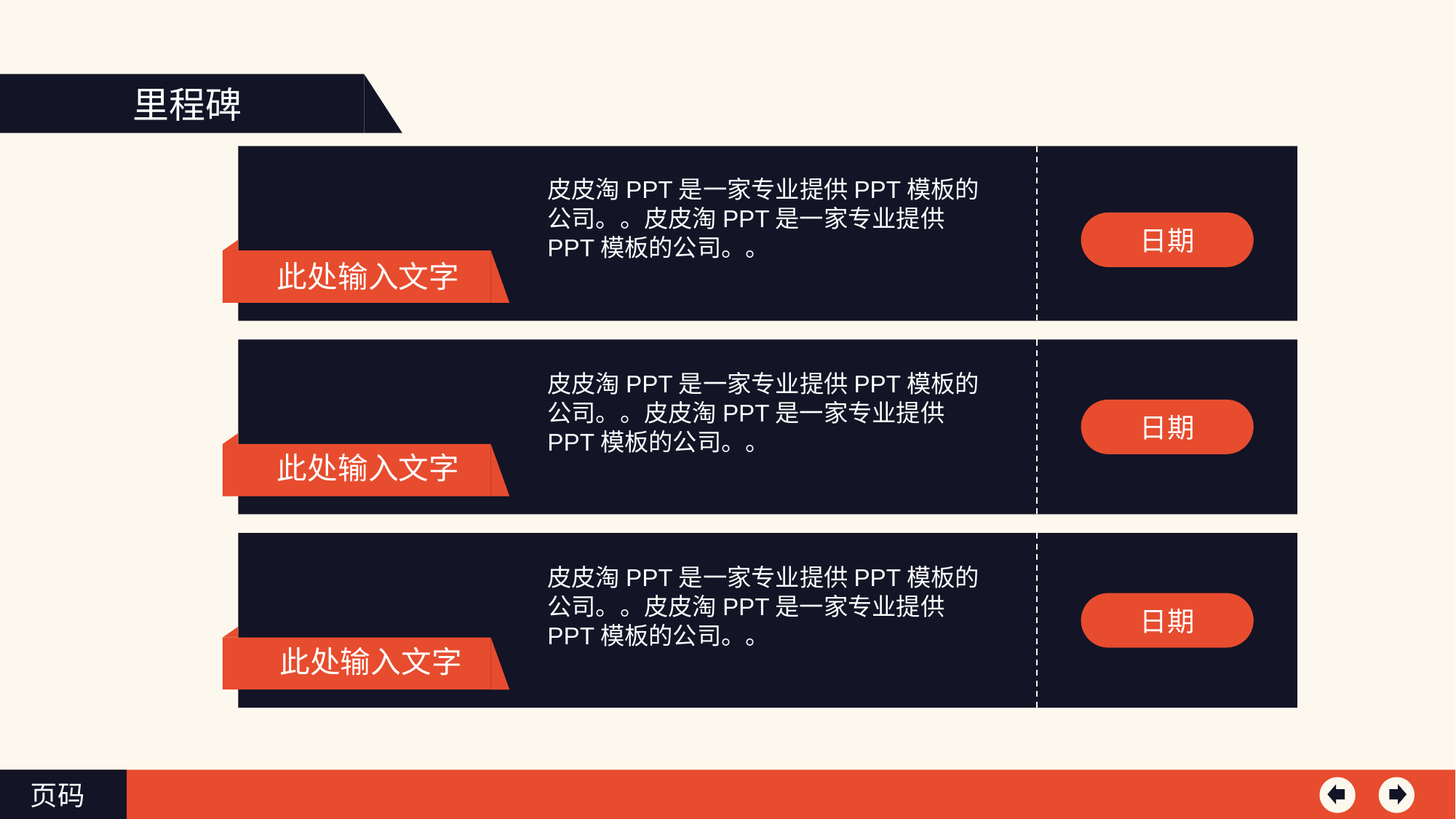

里程碑

皮皮淘PPT是一家专业提供PPT模板的公司。。皮皮淘PPT是一家专业提供PPT模板的公司。。
日期

此处输入文字

皮皮淘PPT是一家专业提供PPT模板的公司。。皮皮淘PPT是一家专业提供PPT模板的公司。。
日期

此处输入文字

皮皮淘PPT是一家专业提供PPT模板的公司。。皮皮淘PPT是一家专业提供PPT模板的公司。。
日期

此处输入文字
页码